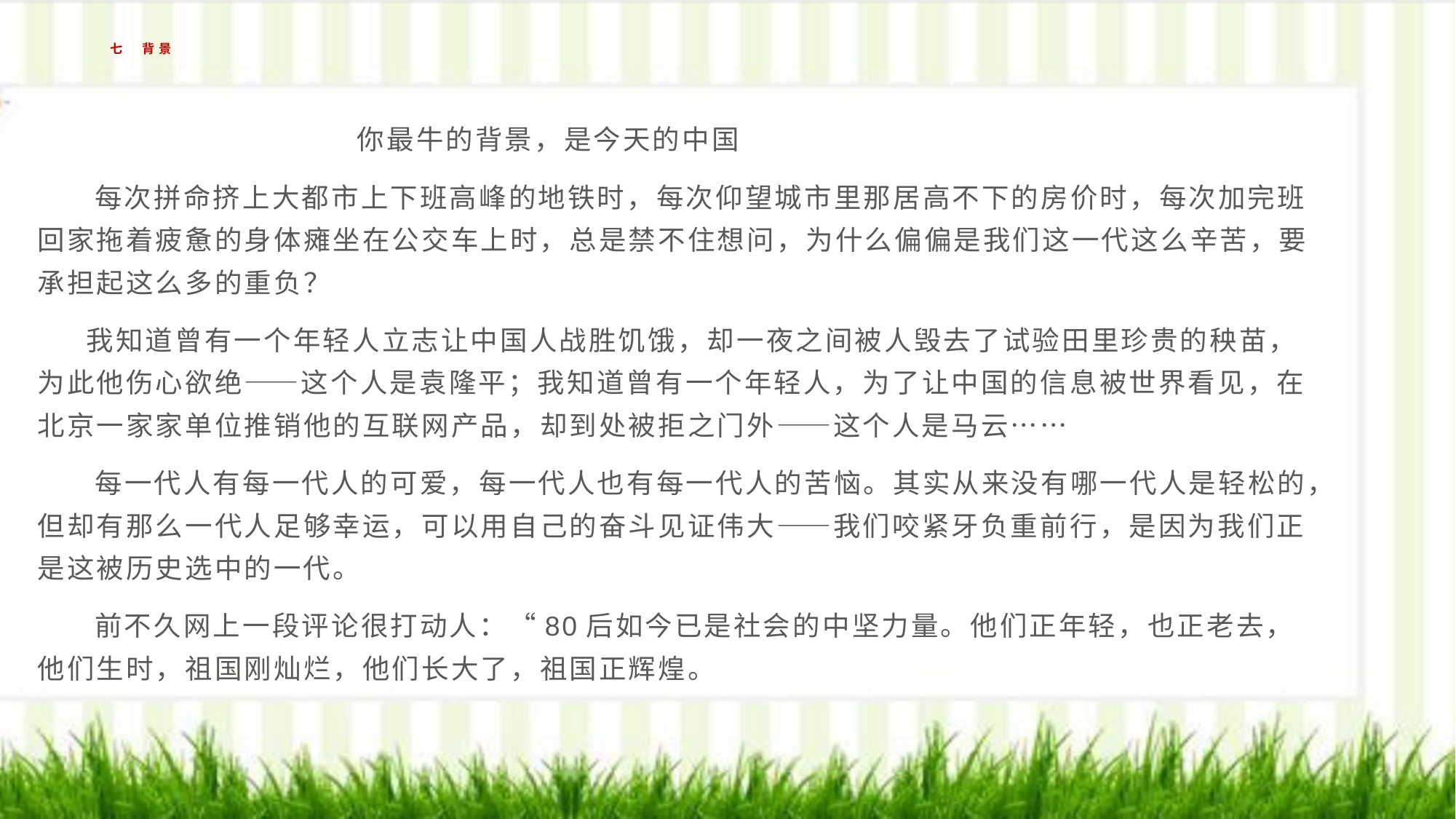

# 七  背景
                                     你最牛的背景，是今天的中国
      每次拼命挤上大都市上下班高峰的地铁时，每次仰望城市里那居高不下的房价时，每次加完班回家拖着疲惫的身体瘫坐在公交车上时，总是禁不住想问，为什么偏偏是我们这一代这么辛苦，要承担起这么多的重负？
     我知道曾有一个年轻人立志让中国人战胜饥饿，却一夜之间被人毁去了试验田里珍贵的秧苗，为此他伤心欲绝——这个人是袁隆平；我知道曾有一个年轻人，为了让中国的信息被世界看见，在北京一家家单位推销他的互联网产品，却到处被拒之门外——这个人是马云……
      每一代人有每一代人的可爱，每一代人也有每一代人的苦恼。其实从来没有哪一代人是轻松的，但却有那么一代人足够幸运，可以用自己的奋斗见证伟大——我们咬紧牙负重前行，是因为我们正是这被历史选中的一代。
      前不久网上一段评论很打动人：“80后如今已是社会的中坚力量。他们正年轻，也正老去，他们生时，祖国刚灿烂，他们长大了，祖国正辉煌。